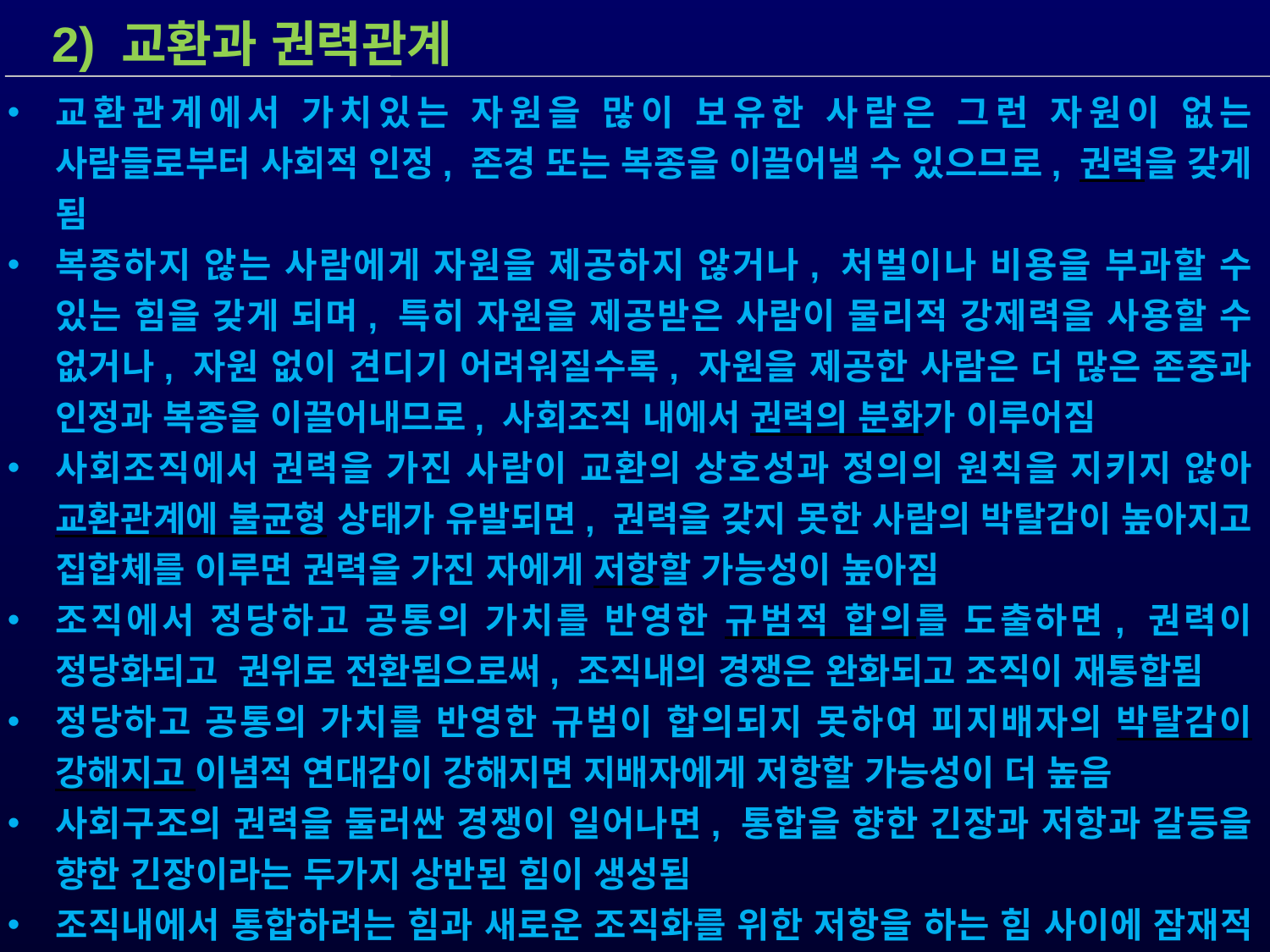

2) 교환과 권력관계
교환관계에서 가치있는 자원을 많이 보유한 사람은 그런 자원이 없는 사람들로부터 사회적 인정, 존경 또는 복종을 이끌어낼 수 있으므로, 권력을 갖게 됨
복종하지 않는 사람에게 자원을 제공하지 않거나, 처벌이나 비용을 부과할 수 있는 힘을 갖게 되며, 특히 자원을 제공받은 사람이 물리적 강제력을 사용할 수 없거나, 자원 없이 견디기 어려워질수록, 자원을 제공한 사람은 더 많은 존중과 인정과 복종을 이끌어내므로, 사회조직 내에서 권력의 분화가 이루어짐
사회조직에서 권력을 가진 사람이 교환의 상호성과 정의의 원칙을 지키지 않아 교환관계에 불균형 상태가 유발되면, 권력을 갖지 못한 사람의 박탈감이 높아지고 집합체를 이루면 권력을 가진 자에게 저항할 가능성이 높아짐
조직에서 정당하고 공통의 가치를 반영한 규범적 합의를 도출하면, 권력이 정당화되고  권위로 전환됨으로써, 조직내의 경쟁은 완화되고 조직이 재통합됨
정당하고 공통의 가치를 반영한 규범이 합의되지 못하여 피지배자의 박탈감이 강해지고 이념적 연대감이 강해지면 지배자에게 저항할 가능성이 더 높음
사회구조의 권력을 둘러싼 경쟁이 일어나면, 통합을 향한 긴장과 저항과 갈등을 향한 긴장이라는 두가지 상반된 힘이 생성됨
조직내에서 통합하려는 힘과 새로운 조직화를 위한 저항을 하는 힘 사이에 잠재적 갈등이 일어나게 되면, 사회구조 내에서 통합과 저항의 변증법 창출됨